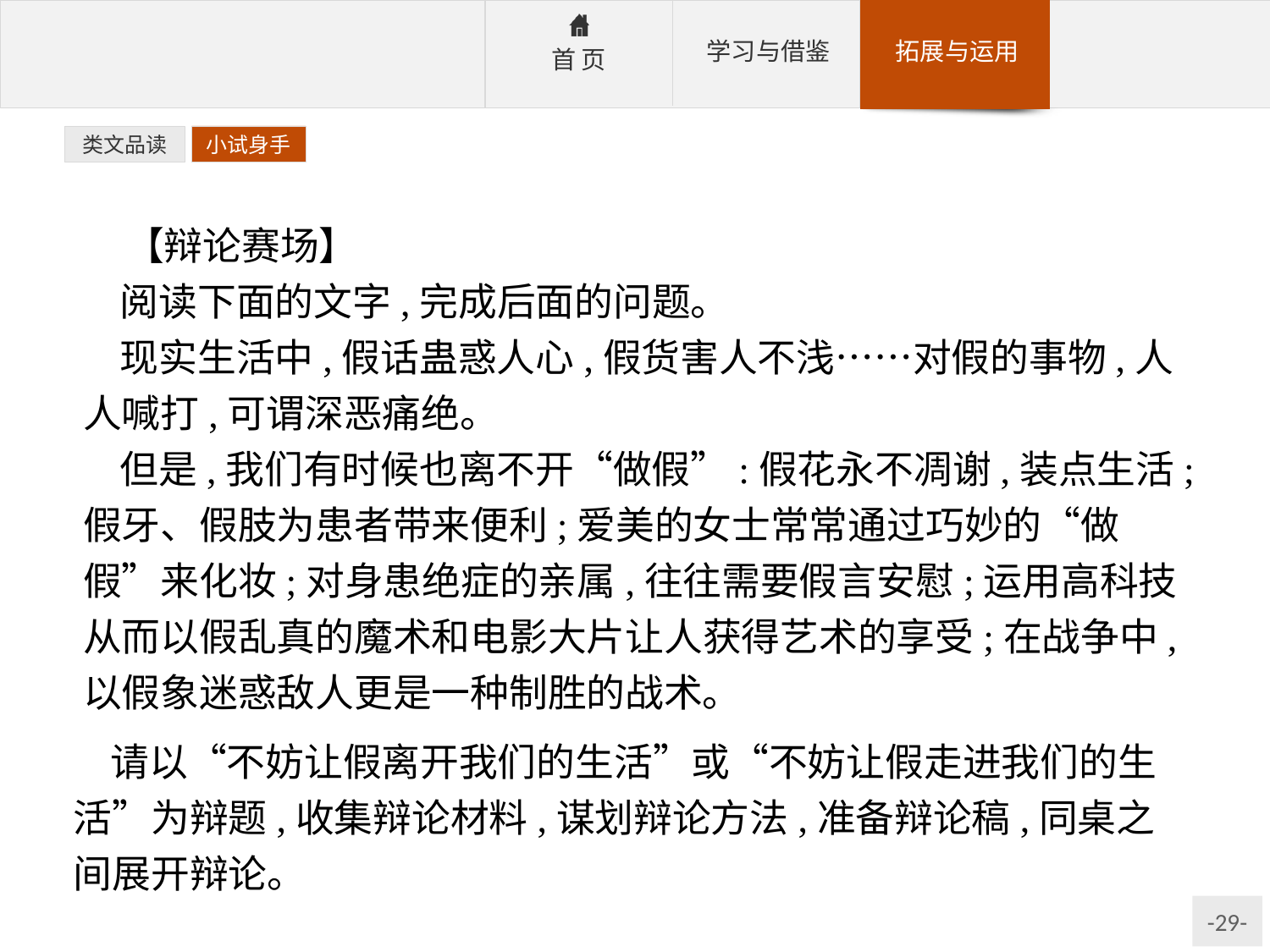

类文品读
小试身手
【辩论赛场】
阅读下面的文字,完成后面的问题。
现实生活中,假话蛊惑人心,假货害人不浅……对假的事物,人人喊打,可谓深恶痛绝。
但是,我们有时候也离不开“做假”:假花永不凋谢,装点生活;假牙、假肢为患者带来便利;爱美的女士常常通过巧妙的“做假”来化妆;对身患绝症的亲属,往往需要假言安慰;运用高科技从而以假乱真的魔术和电影大片让人获得艺术的享受;在战争中,以假象迷惑敌人更是一种制胜的战术。

请以“不妨让假离开我们的生活”或“不妨让假走进我们的生活”为辩题,收集辩论材料,谋划辩论方法,准备辩论稿,同桌之间展开辩论。